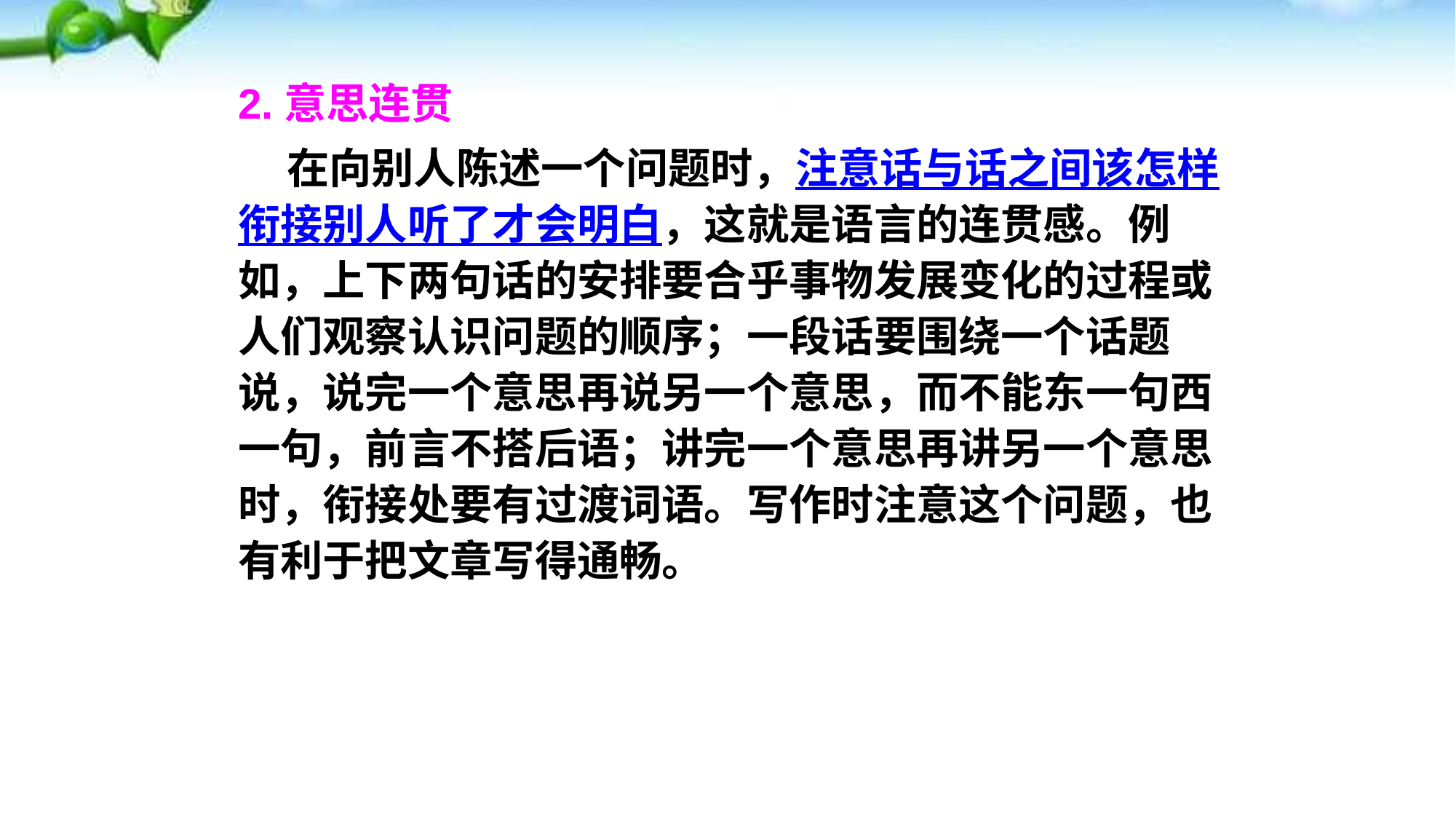

2.意思连贯
    在向别人陈述一个问题时，注意话与话之间该怎样衔接别人听了才会明白，这就是语言的连贯感。例如，上下两句话的安排要合乎事物发展变化的过程或人们观察认识问题的顺序；一段话要围绕一个话题说，说完一个意思再说另一个意思，而不能东一句西一句，前言不搭后语；讲完一个意思再讲另一个意思时，衔接处要有过渡词语。写作时注意这个问题，也有利于把文章写得通畅。